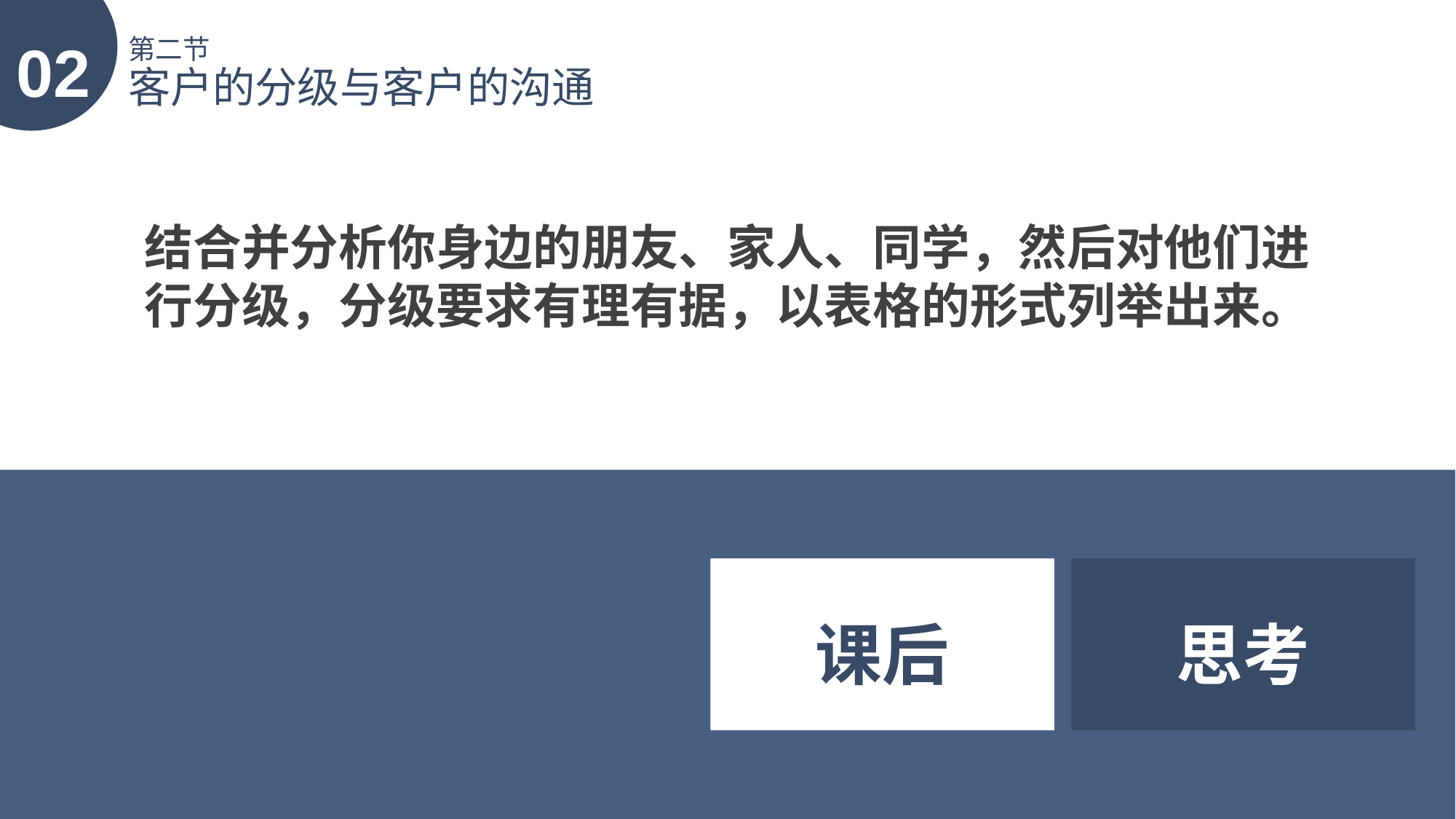

02
第二节
客户的分级与客户的沟通
结合并分析你身边的朋友、家人、同学，然后对他们进行分级，分级要求有理有据，以表格的形式列举出来。

课后
思考